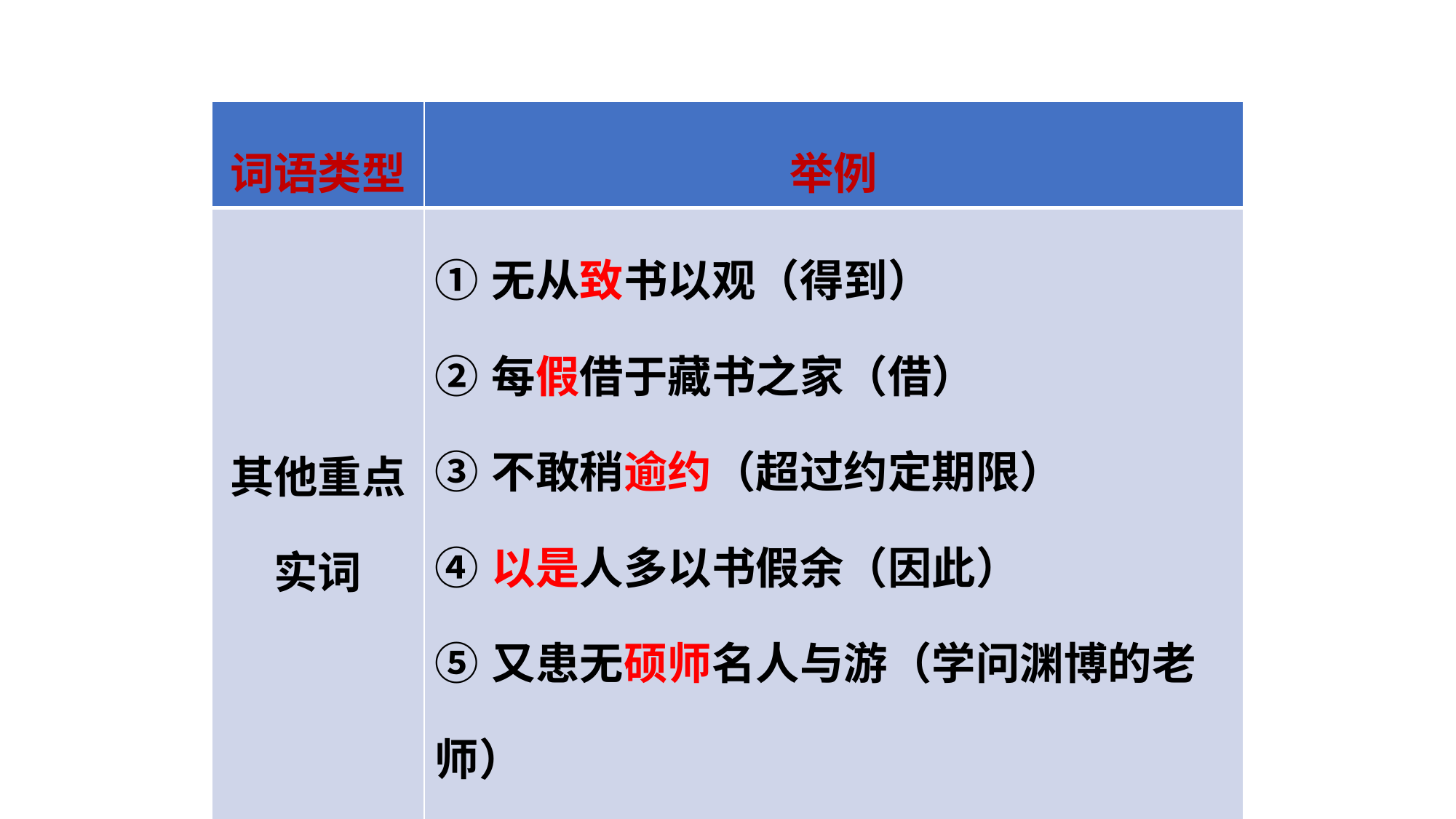

| 词语类型 | 举例 |
| --- | --- |
| 其他重点实词 | ①无从致书以观（得到）　　 ②每假借于藏书之家（借） ③不敢稍逾约（超过约定期限） ④以是人多以书假余（因此） ⑤又患无硕师名人与游（学问渊博的老师） ⑥尝趋百里外（快步走） ⑦从乡之先达执经叩问（请教） |